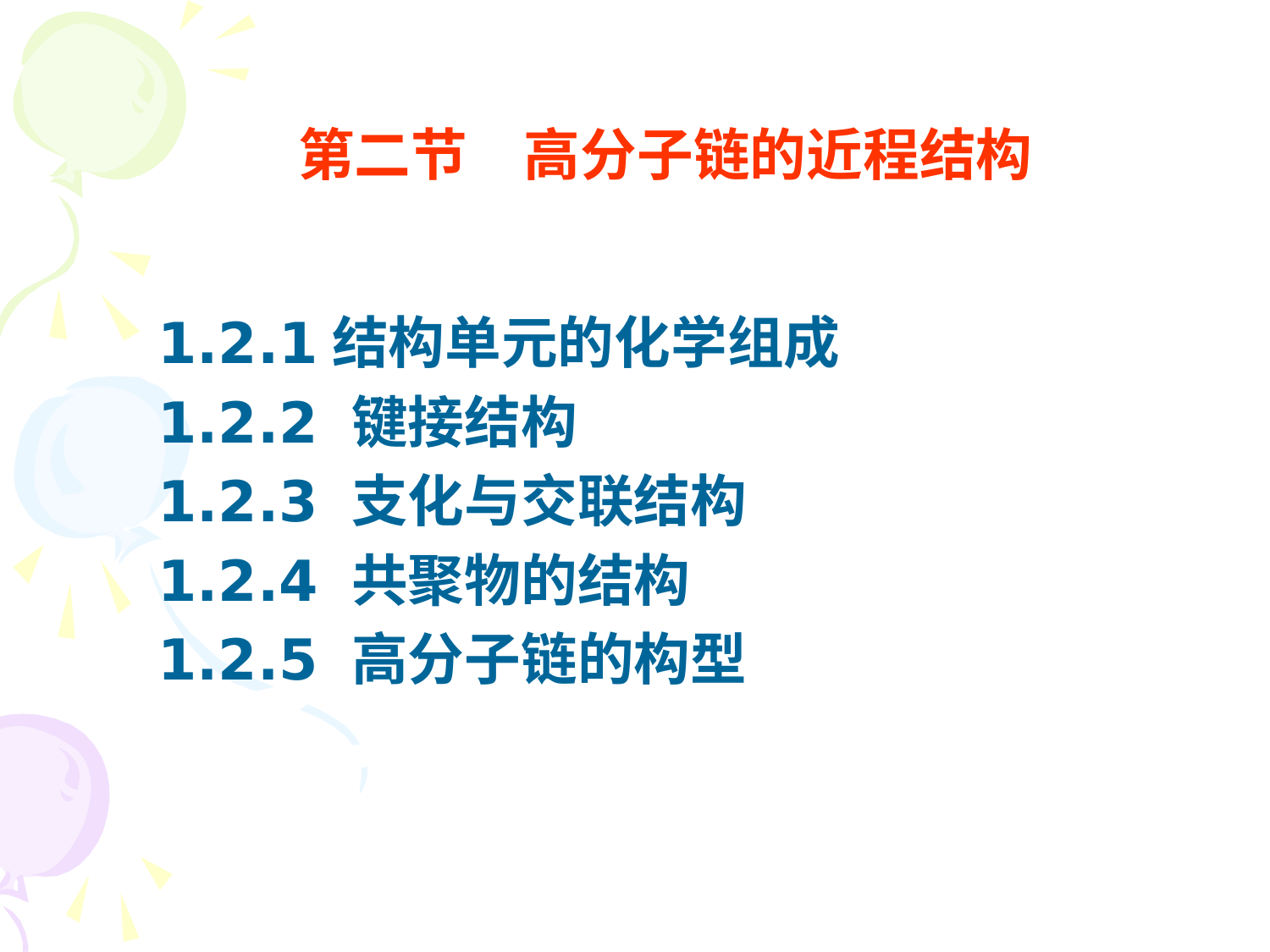

# 第二节　高分子链的近程结构

1.2.1结构单元的化学组成
1.2.2 键接结构
1.2.3 支化与交联结构
1.2.4 共聚物的结构
1.2.5 高分子链的构型